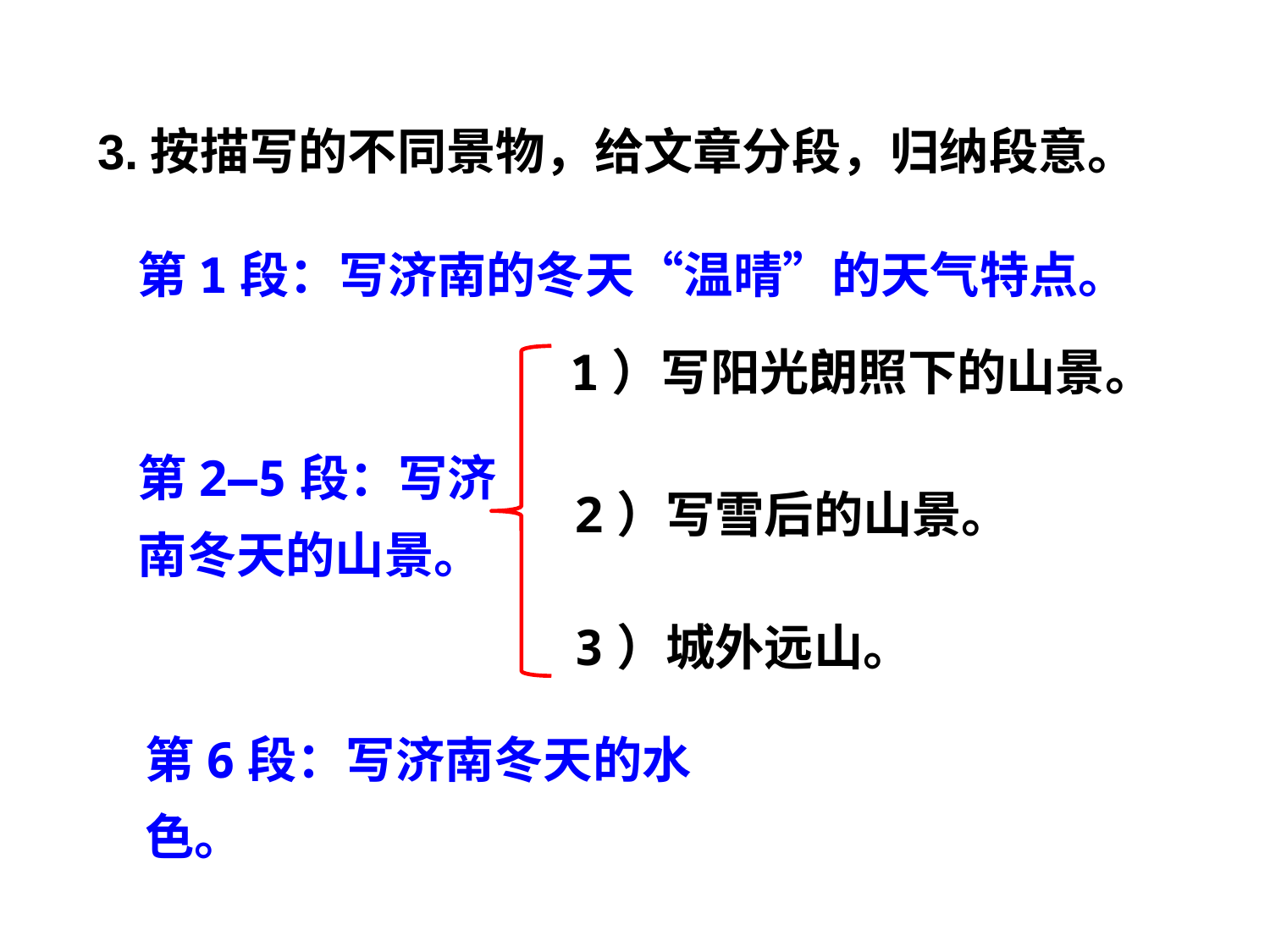

3.按描写的不同景物，给文章分段，归纳段意。
第1段：写济南的冬天“温晴”的天气特点。
1）写阳光朗照下的山景。

第2—5段：写济南冬天的山景。
2）写雪后的山景。
3）城外远山。
第6段：写济南冬天的水色。